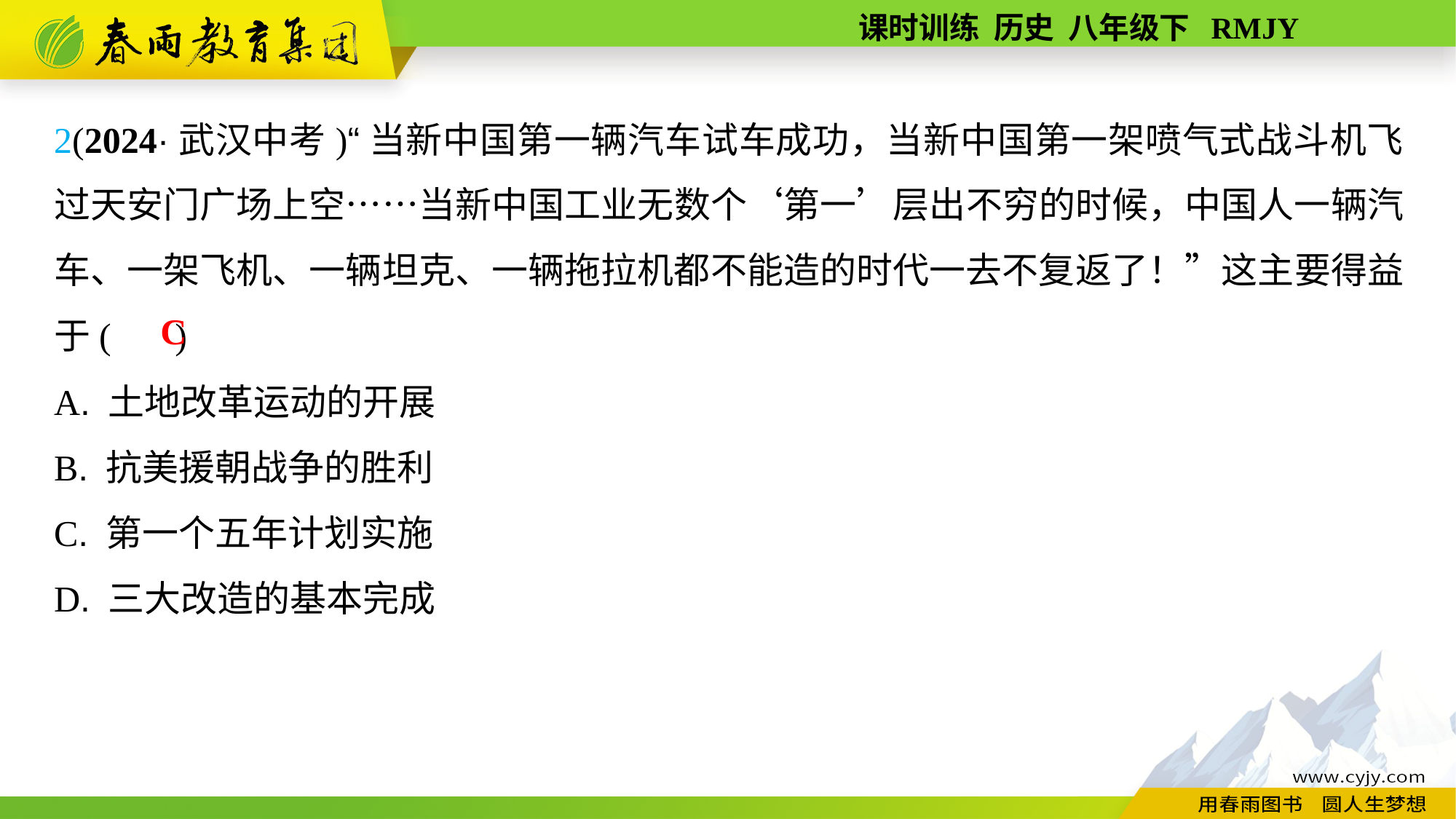

2(2024·武汉中考)“当新中国第一辆汽车试车成功，当新中国第一架喷气式战斗机飞过天安门广场上空……当新中国工业无数个‘第一’层出不穷的时候，中国人一辆汽车、一架飞机、一辆坦克、一辆拖拉机都不能造的时代一去不复返了！”这主要得益于(       )
A. 土地改革运动的开展
B. 抗美援朝战争的胜利
C. 第一个五年计划实施
D. 三大改造的基本完成
C